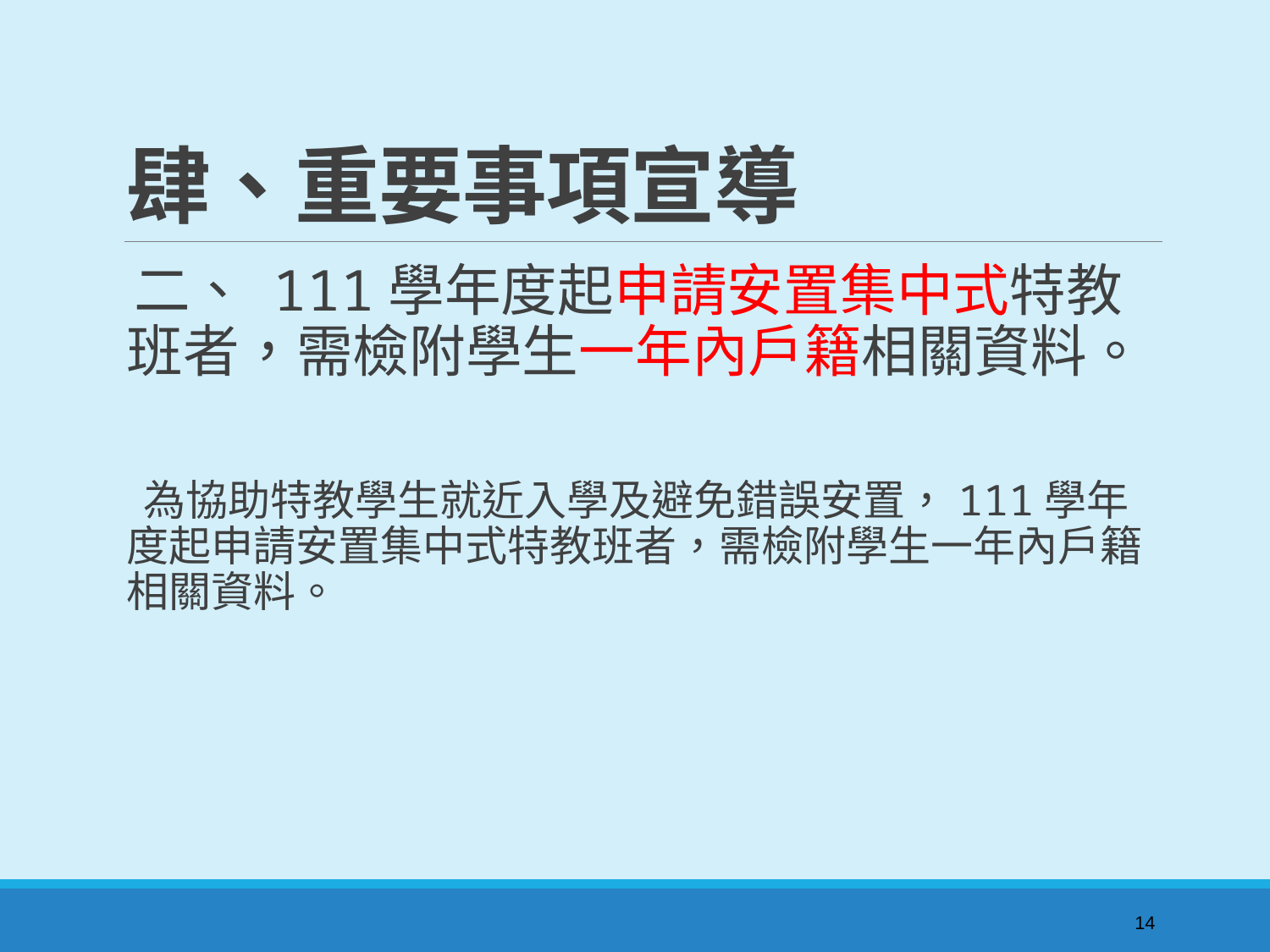

# 肆、重要事項宣導
 二、 111學年度起申請安置集中式特教班者，需檢附學生一年內戶籍相關資料。

  為協助特教學生就近入學及避免錯誤安置，111學年度起申請安置集中式特教班者，需檢附學生一年內戶籍相關資料。
14